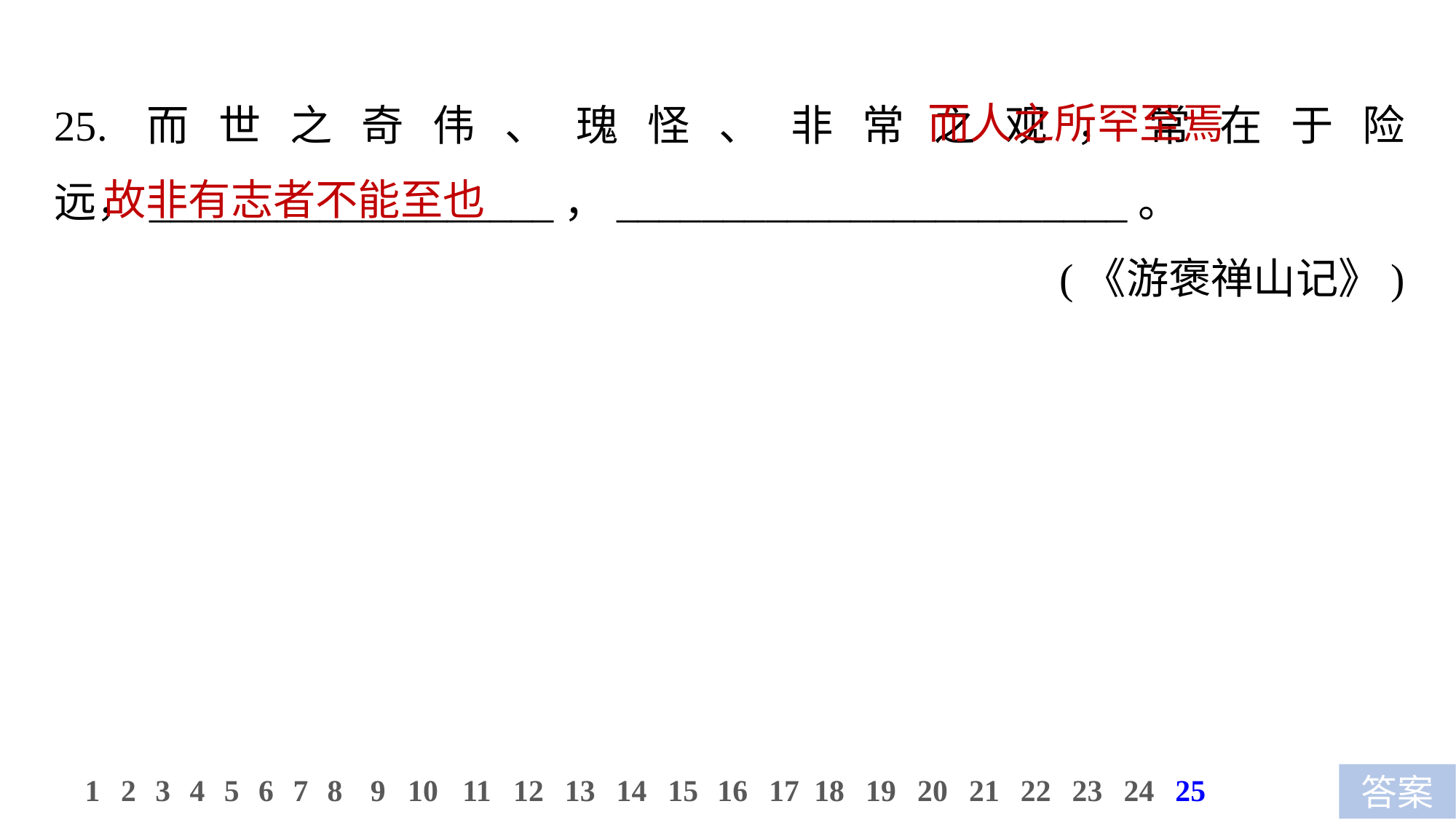

25.而世之奇伟、瑰怪、非常之观，常在于险远，___________________，________________________。
(《游褒禅山记》)
                                                                                      而人之所罕至焉
故非有志者不能至也
11
12
13
14
15
16
17
18
19
20
21
22
23
24
25
1
2
3
4
5
6
7
8
9
10
答案